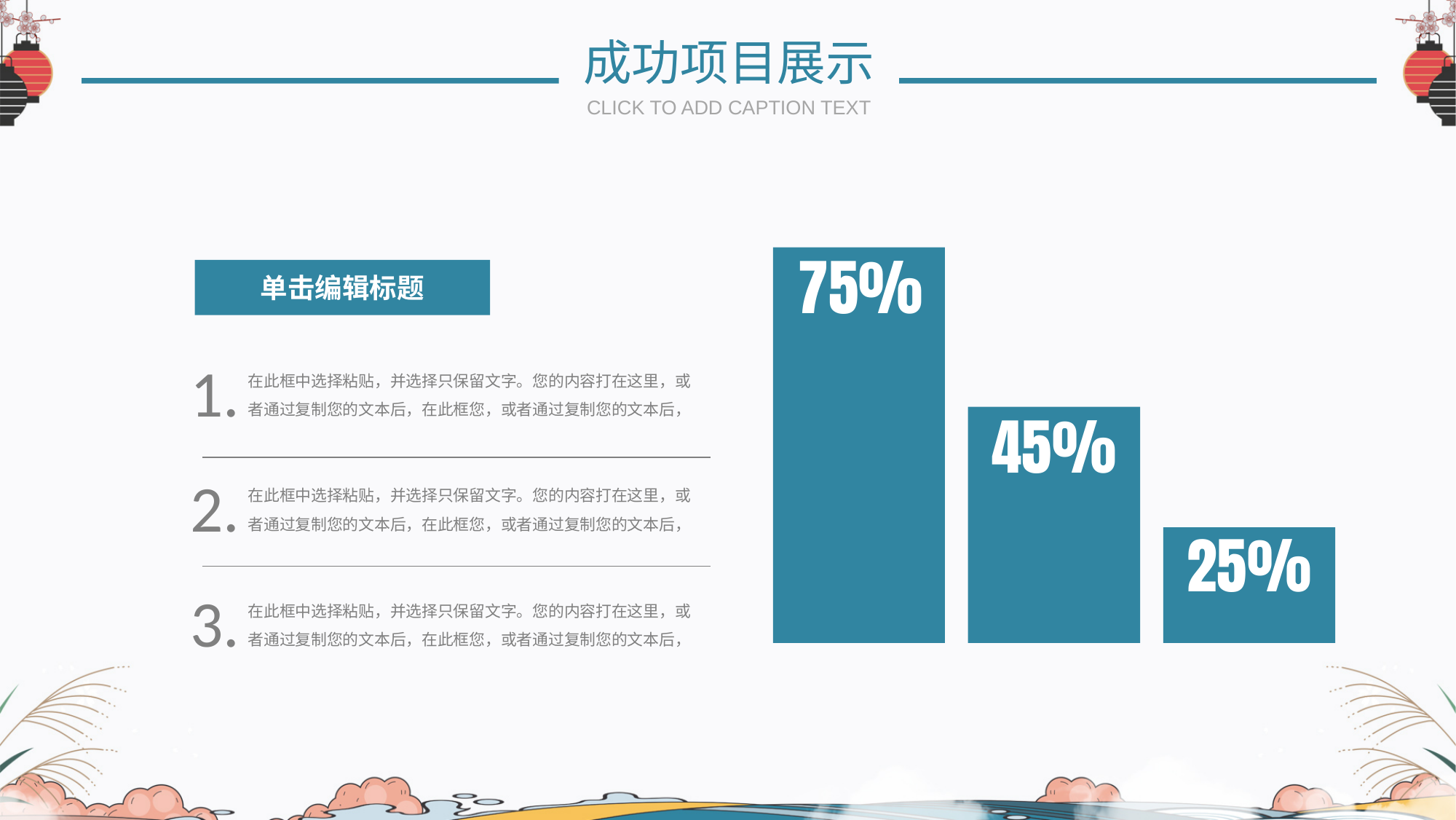

成功项目展示

CLICK TO ADD CAPTION TEXT

75%

单击编辑标题
1.
在此框中选择粘贴，并选择只保留文字。您的内容打在这里，或者通过复制您的文本后，在此框您，或者通过复制您的文本后，

45%
2.
在此框中选择粘贴，并选择只保留文字。您的内容打在这里，或者通过复制您的文本后，在此框您，或者通过复制您的文本后，
25%

3.
在此框中选择粘贴，并选择只保留文字。您的内容打在这里，或者通过复制您的文本后，在此框您，或者通过复制您的文本后，